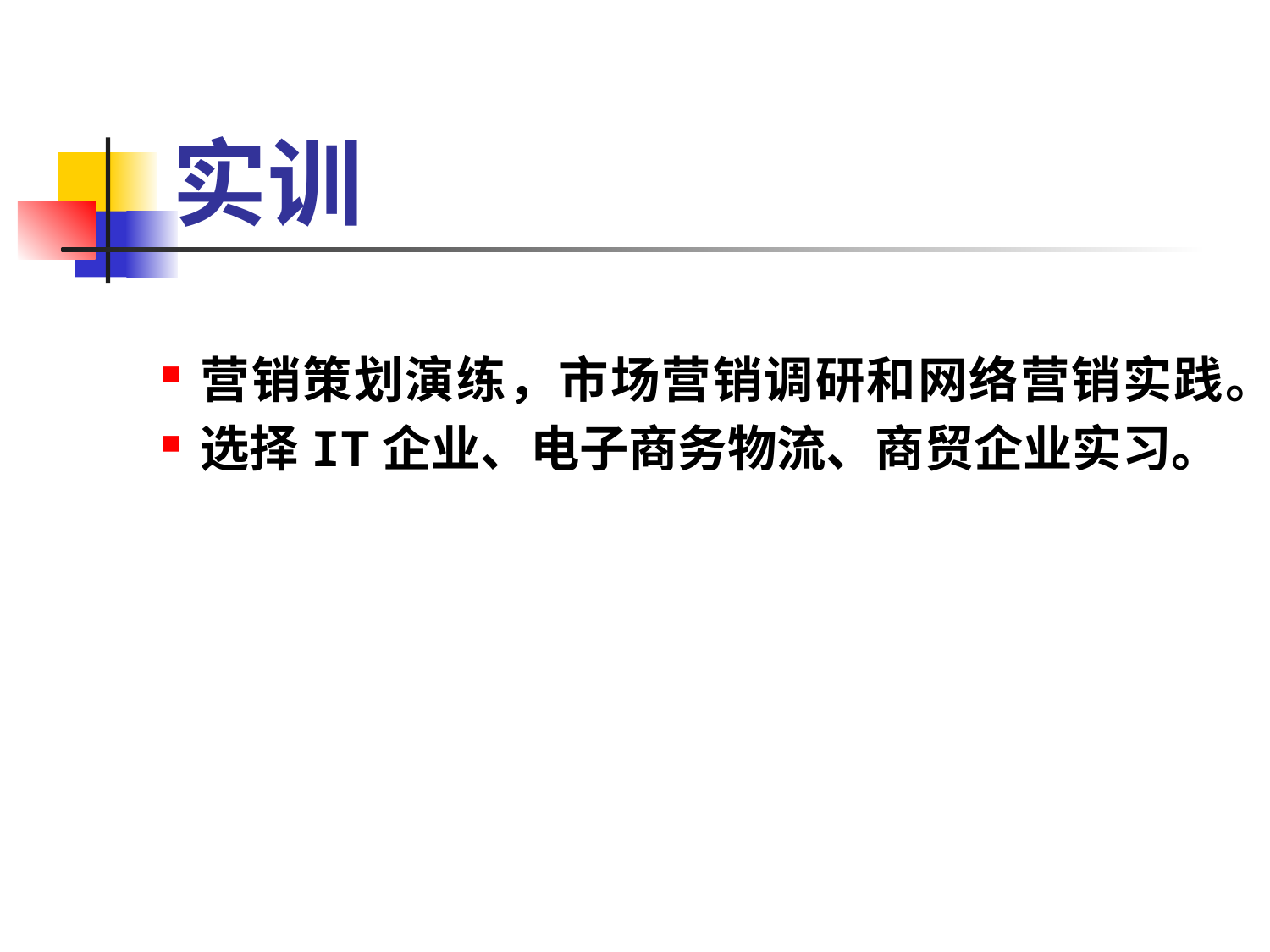

# 实训

营销策划演练，市场营销调研和网络营销实践。
选择IT企业、电子商务物流、商贸企业实习。